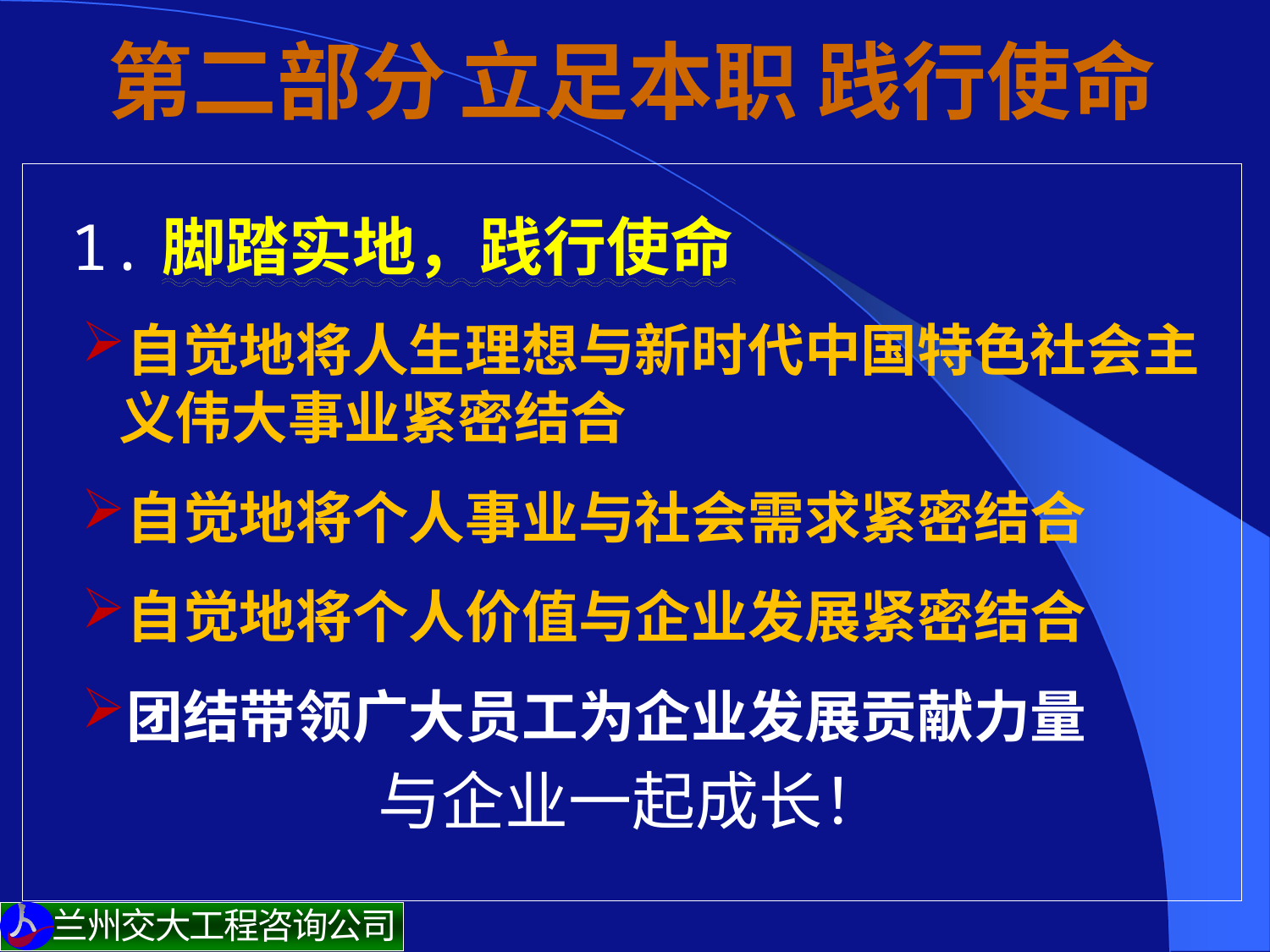

# 第二部分 立足本职 践行使命
 1.脚踏实地，践行使命
自觉地将人生理想与新时代中国特色社会主义伟大事业紧密结合
自觉地将个人事业与社会需求紧密结合
自觉地将个人价值与企业发展紧密结合
团结带领广大员工为企业发展贡献力量
与企业一起成长！